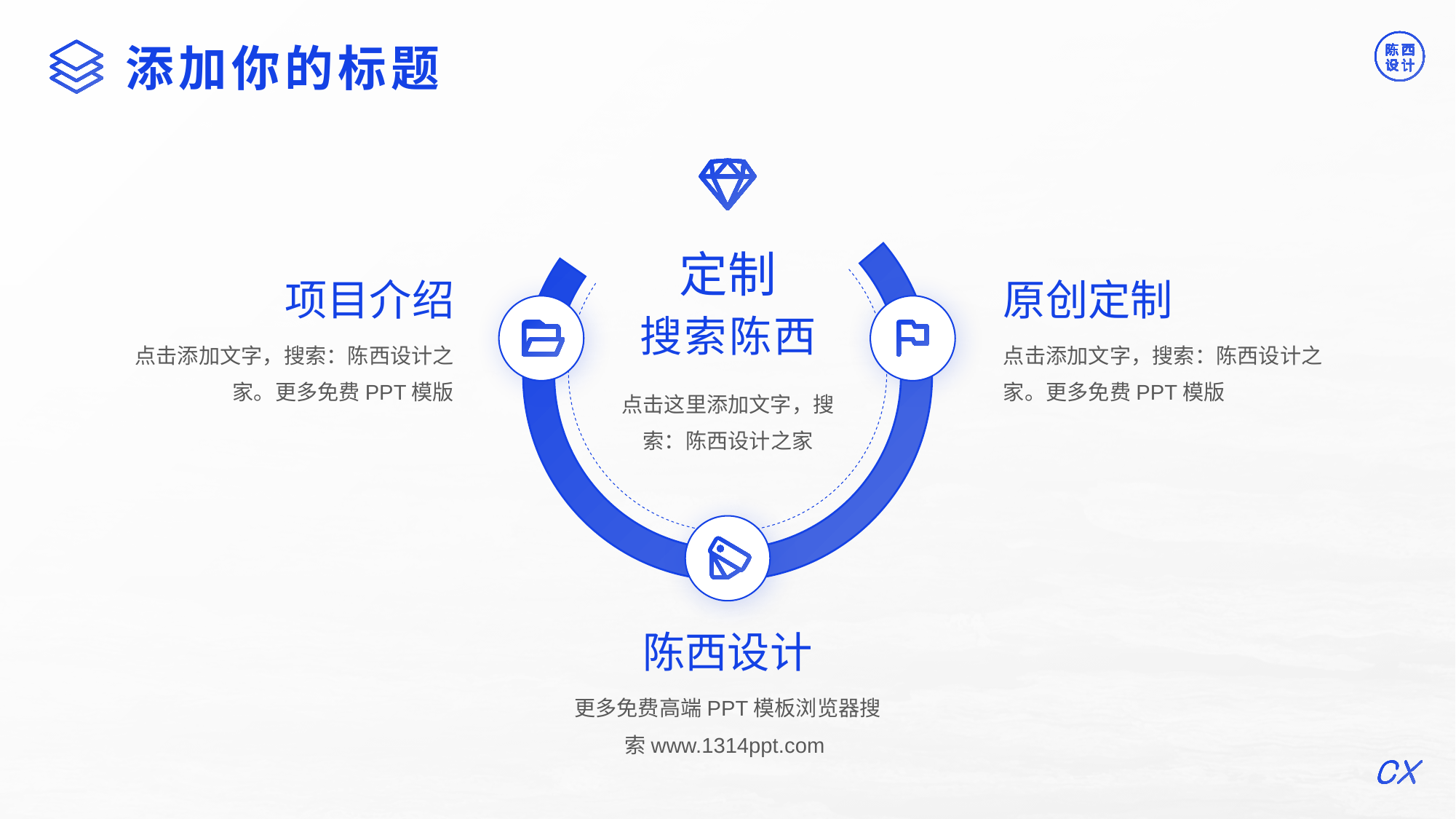

©版权所有：陈西设计之家(微信号：2090298045）
©版权所属公司：合肥陈西文化传媒科技有限公司

添加你的标题

定制
项目介绍
原创定制

搜索陈西

点击添加文字，搜索：陈西设计之家。更多免费PPT模版
点击添加文字，搜索：陈西设计之家。更多免费PPT模版
点击这里添加文字，搜索：陈西设计之家

陈西设计
更多免费高端PPT模板浏览器搜索www.1314ppt.com

©版权所有：陈西设计之家(微信号：2090298045）
©版权所属公司：合肥陈西文化传媒科技有限公司